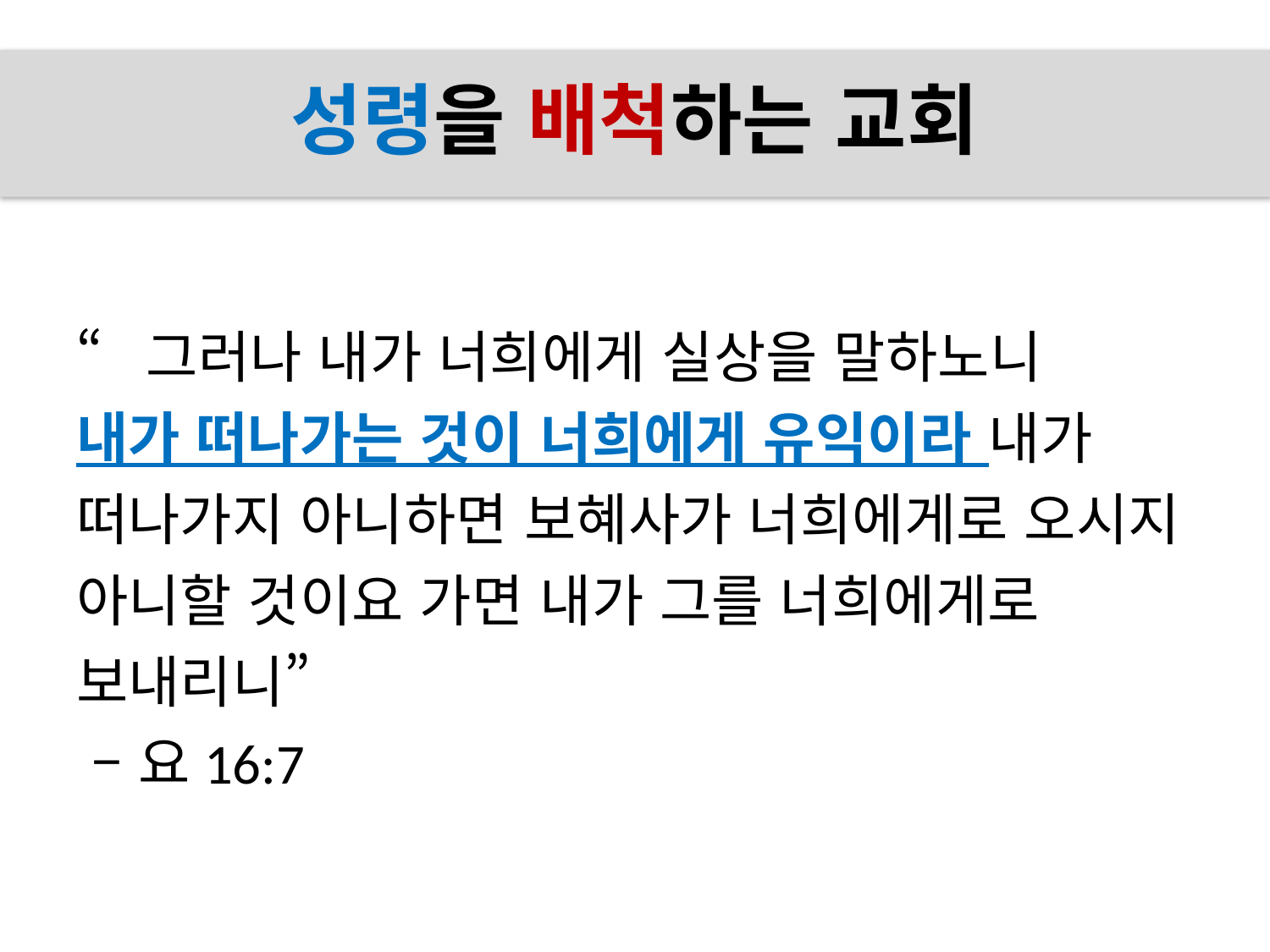

# 성령을 배척하는 교회

“그러나 내가 너희에게 실상을 말하노니
내가 떠나가는 것이 너희에게 유익이라 내가 떠나가지 아니하면 보혜사가 너희에게로 오시지 아니할 것이요 가면 내가 그를 너희에게로 보내리니”
 – 요16:7